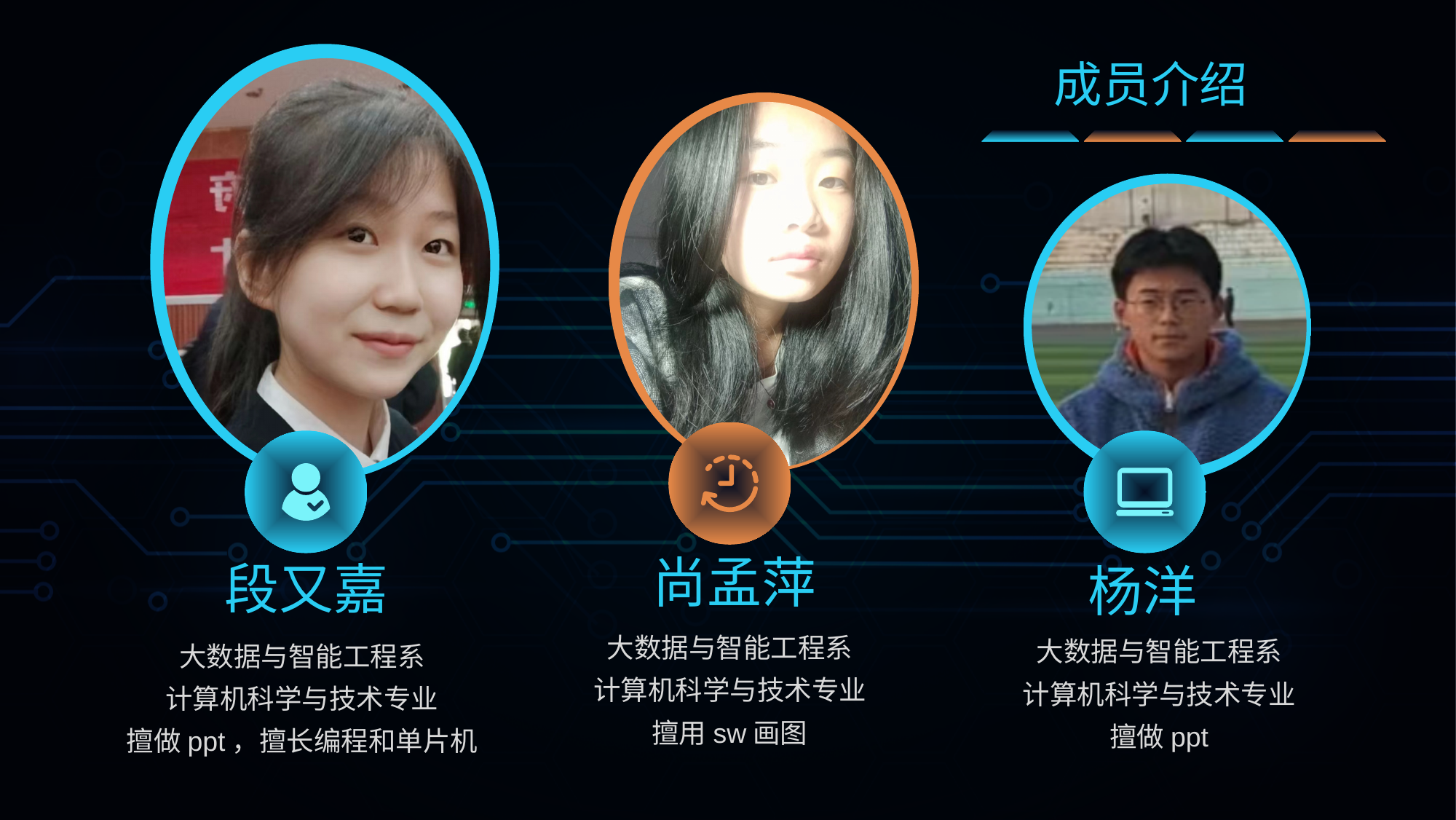

成员介绍

尚孟萍
大数据与智能工程系
计算机科学与技术专业
擅用sw画图
段又嘉
大数据与智能工程系
计算机科学与技术专业
擅做ppt，擅长编程和单片机
杨洋
大数据与智能工程系
计算机科学与技术专业
擅做ppt